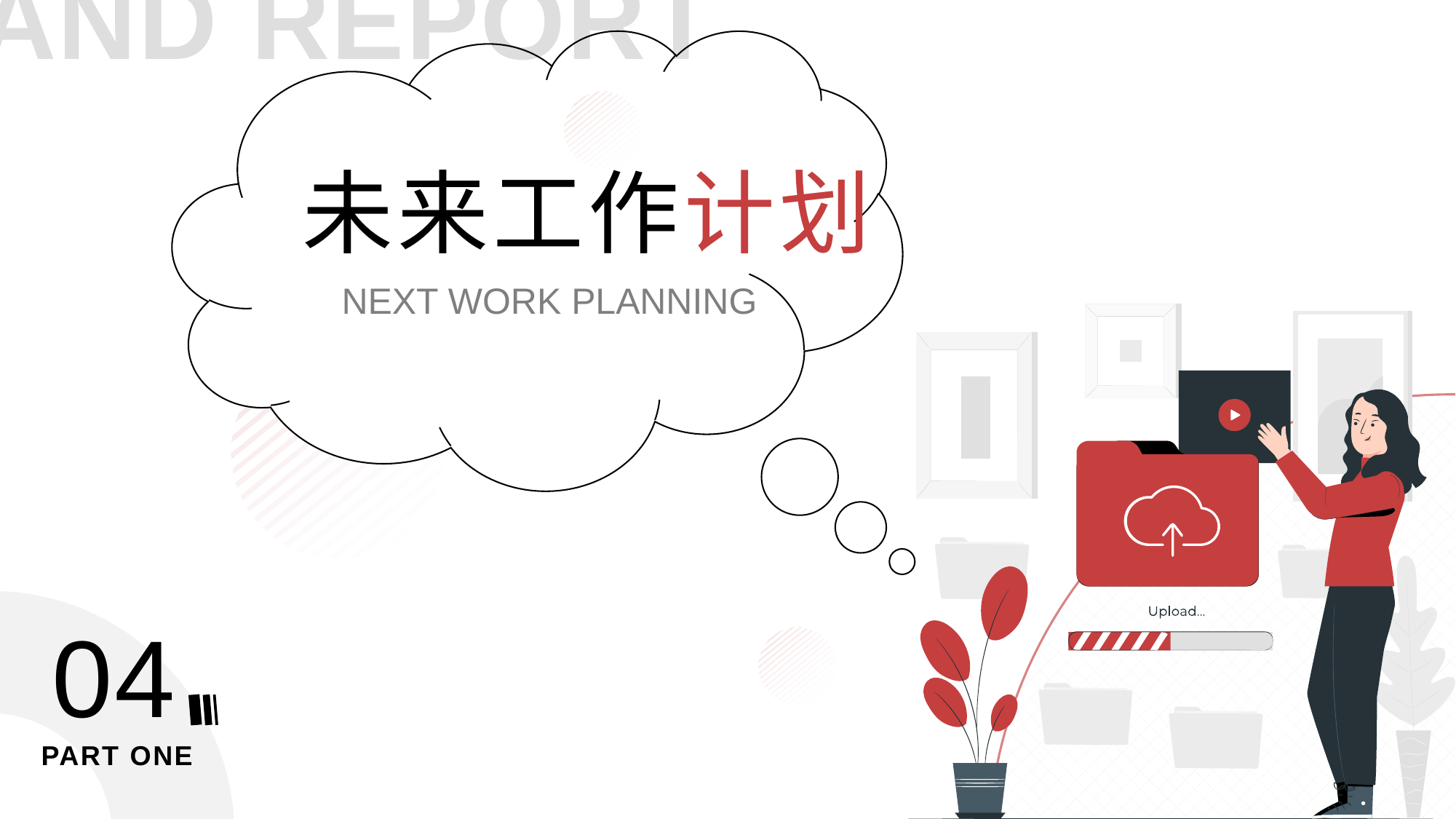

WORK SUMMARY
 AND REPORT

未来工作计划
NEXT WORK PLANNING

04

PART ONE